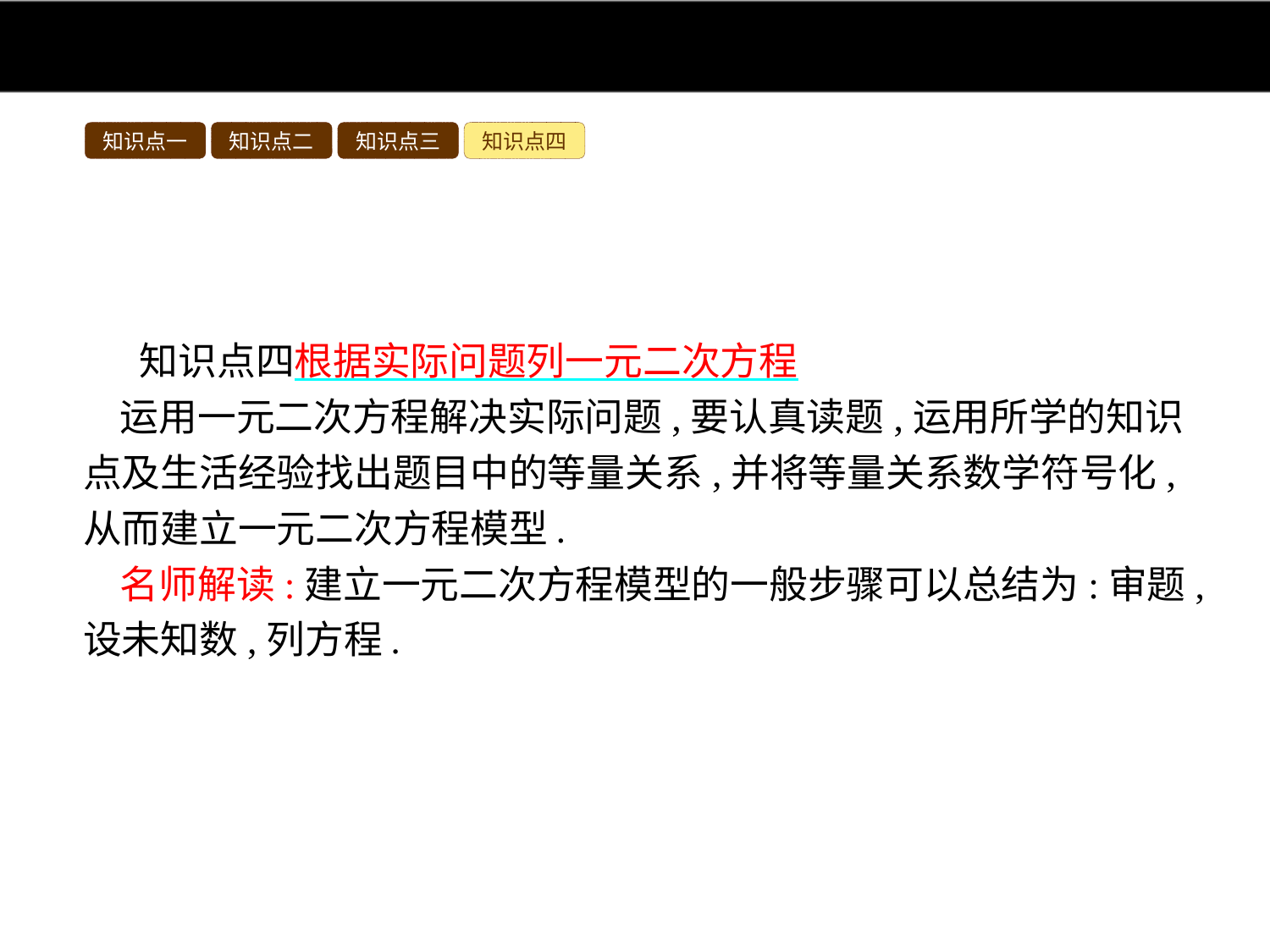

知识点一
知识点二
知识点三
知识点四
知识点四根据实际问题列一元二次方程
运用一元二次方程解决实际问题,要认真读题,运用所学的知识点及生活经验找出题目中的等量关系,并将等量关系数学符号化,从而建立一元二次方程模型.
名师解读:建立一元二次方程模型的一般步骤可以总结为:审题,设未知数,列方程.